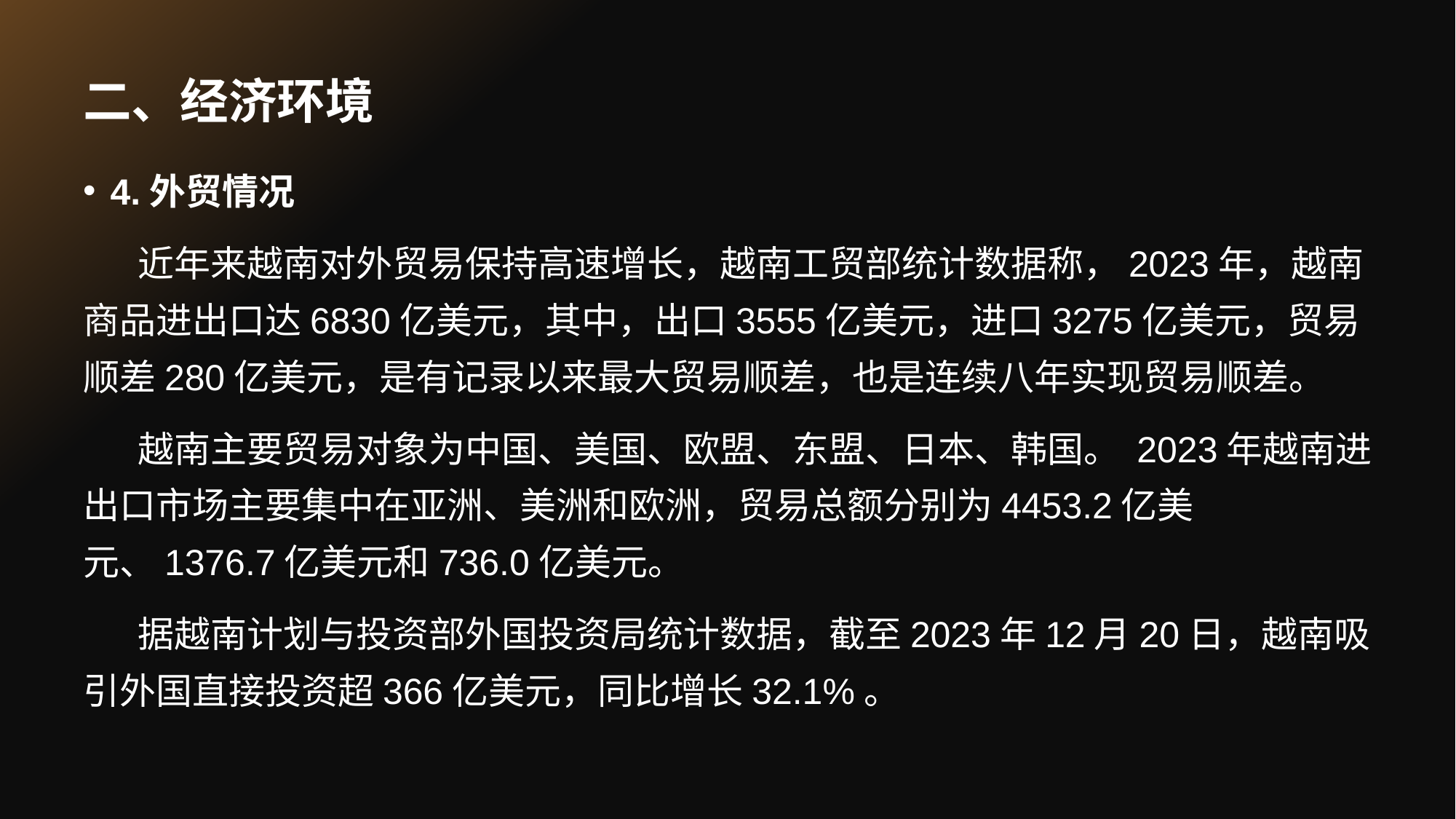

# 二、经济环境
4.外贸情况
近年来越南对外贸易保持高速增长，越南工贸部统计数据称，2023年，越南商品进出口达6830亿美元，其中，出口3555亿美元，进口3275亿美元，贸易顺差280亿美元，是有记录以来最大贸易顺差，也是连续八年实现贸易顺差。
越南主要贸易对象为中国、美国、欧盟、东盟、日本、韩国。 2023年越南进出口市场主要集中在亚洲、美洲和欧洲，贸易总额分别为4453.2亿美元、1376.7亿美元和736.0亿美元。
据越南计划与投资部外国投资局统计数据，截至2023年12月20日，越南吸引外国直接投资超366亿美元，同比增长32.1%。